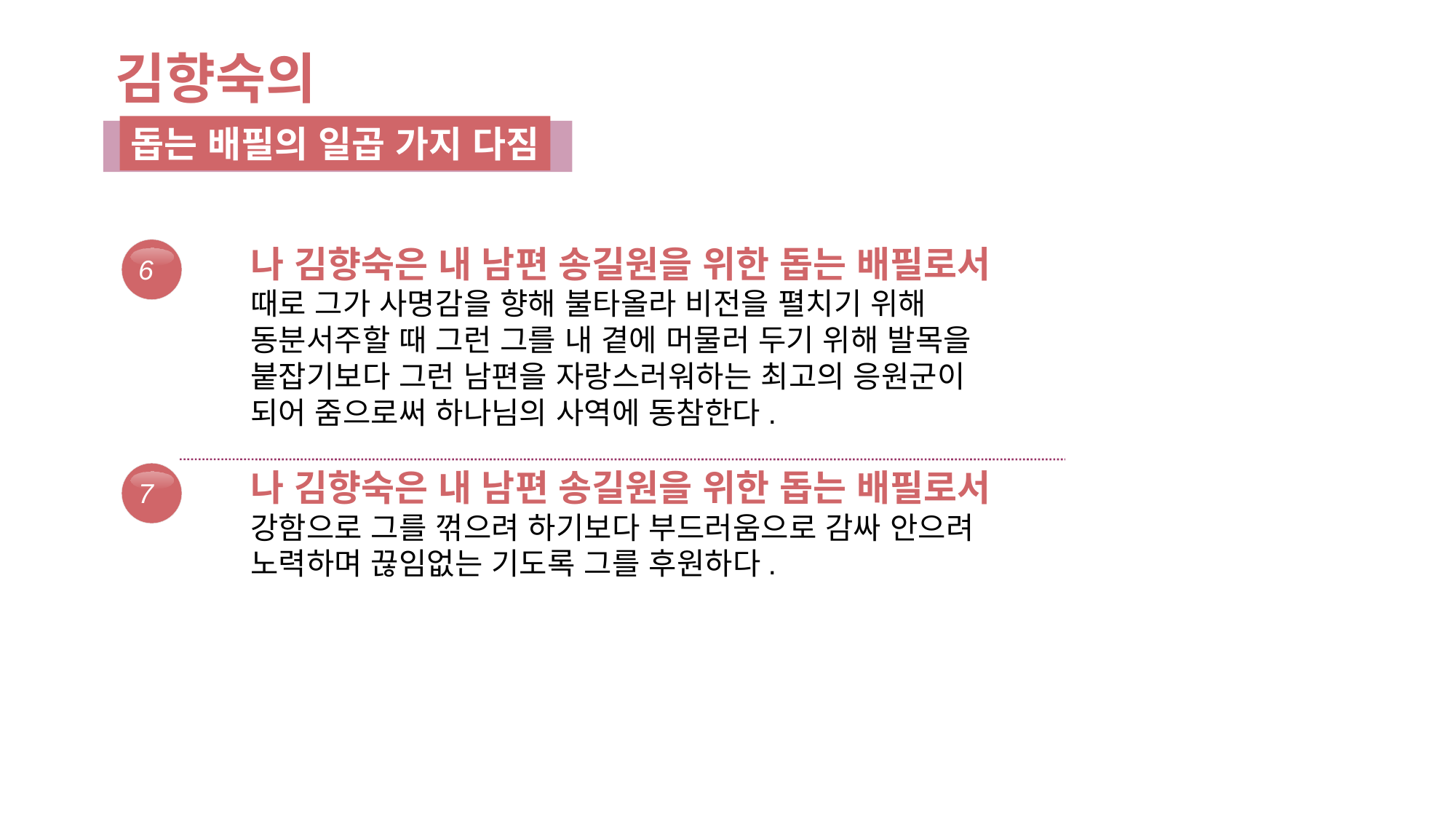

김향숙의
돕는 배필의 일곱 가지 다짐

나 김향숙은 내 남편 송길원을 위한 돕는 배필로서
때로 그가 사명감을 향해 불타올라 비전을 펼치기 위해
동분서주할 때 그런 그를 내 곁에 머물러 두기 위해 발목을
붙잡기보다 그런 남편을 자랑스러워하는 최고의 응원군이
되어 줌으로써 하나님의 사역에 동참한다.

6
나 김향숙은 내 남편 송길원을 위한 돕는 배필로서
강함으로 그를 꺾으려 하기보다 부드러움으로 감싸 안으려
노력하며 끊임없는 기도록 그를 후원하다.

7